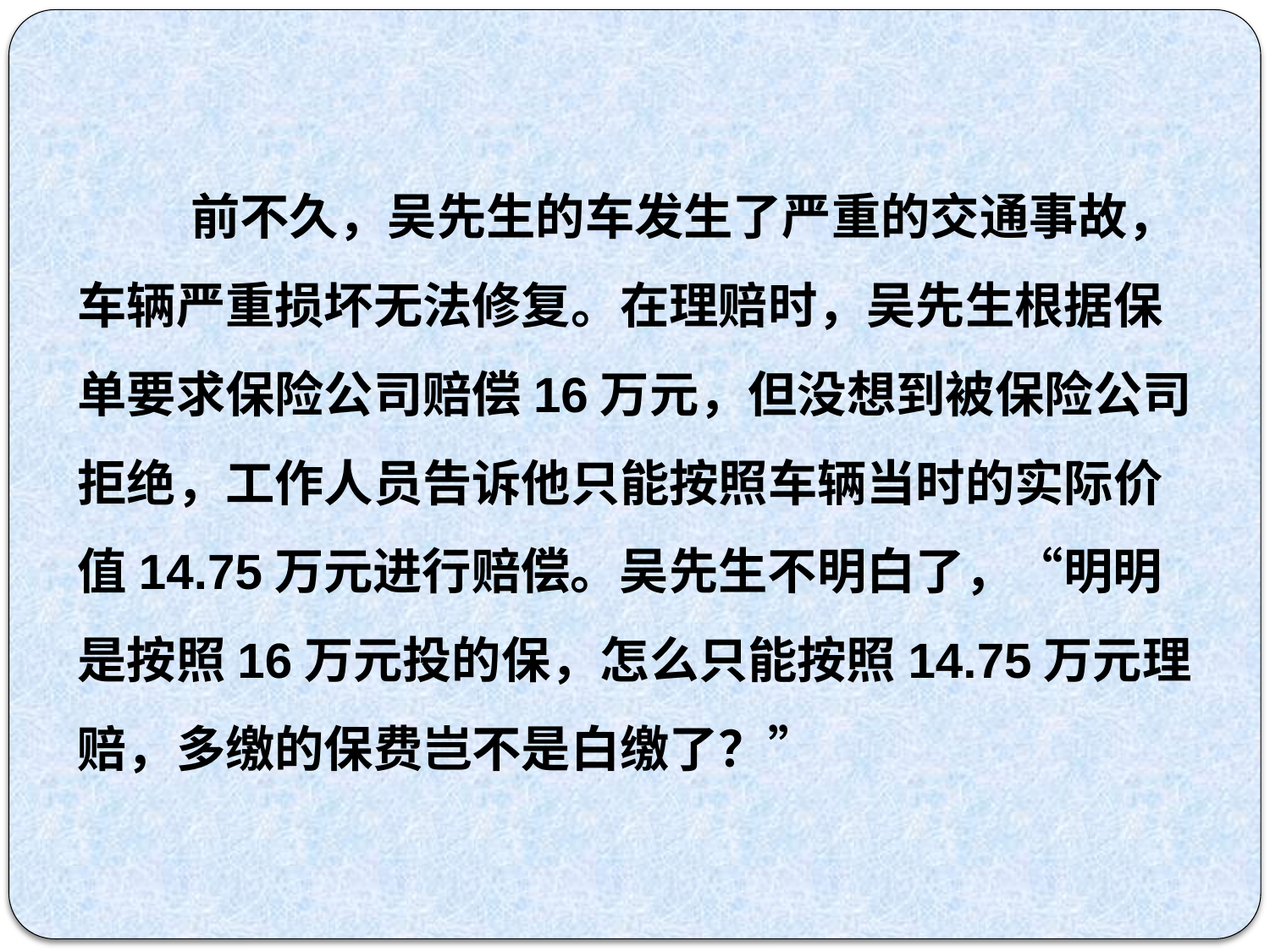

前不久，吴先生的车发生了严重的交通事故，车辆严重损坏无法修复。在理赔时，吴先生根据保单要求保险公司赔偿16万元，但没想到被保险公司拒绝，工作人员告诉他只能按照车辆当时的实际价值14.75万元进行赔偿。吴先生不明白了，“明明是按照16万元投的保，怎么只能按照14.75万元理赔，多缴的保费岂不是白缴了？”